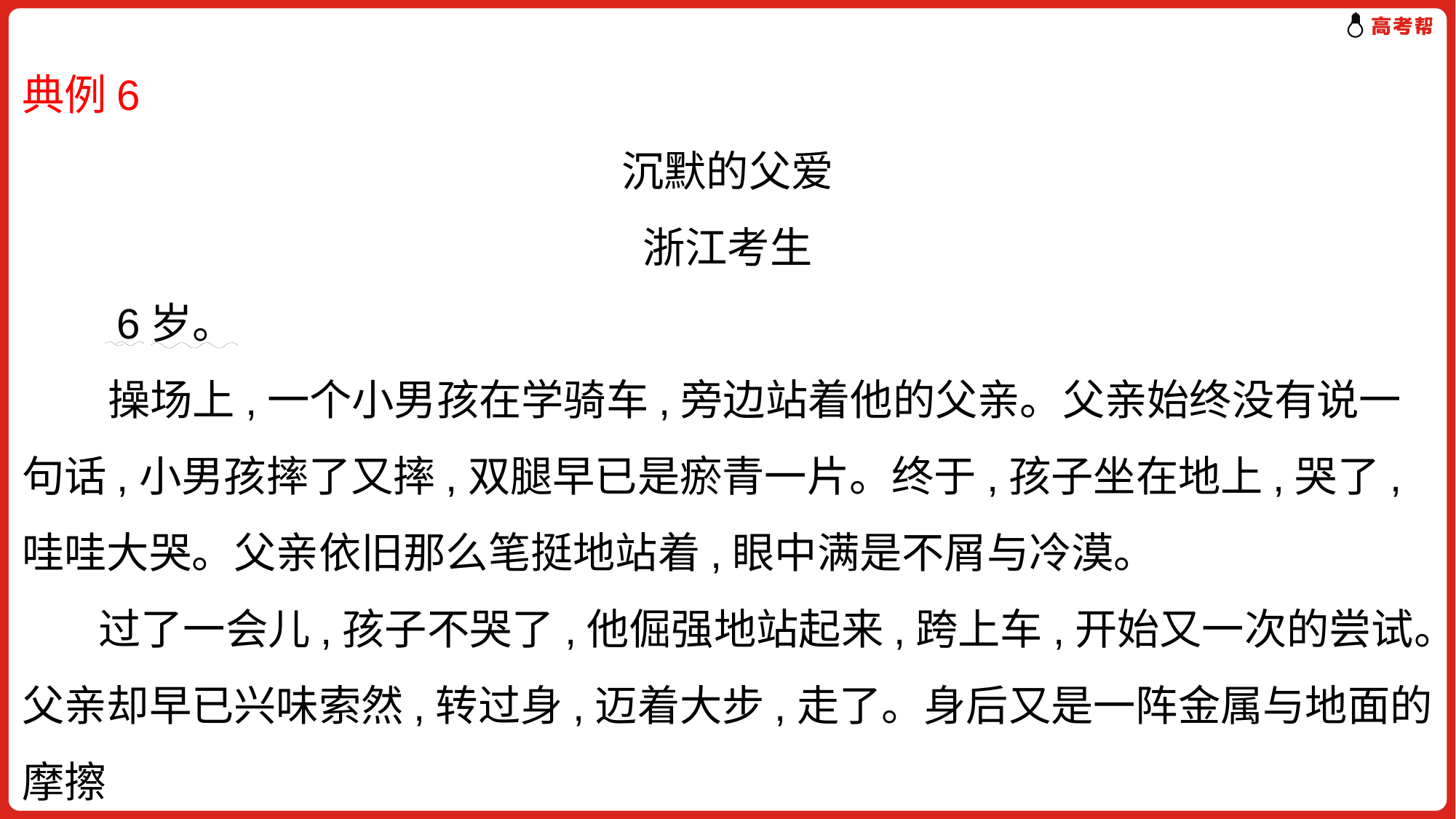

典例6
沉默的父爱
浙江考生
        6岁。
        操场上,一个小男孩在学骑车,旁边站着他的父亲。父亲始终没有说一句话,小男孩摔了又摔,双腿早已是瘀青一片。终于,孩子坐在地上,哭了,哇哇大哭。父亲依旧那么笔挺地站着,眼中满是不屑与冷漠。
       过了一会儿,孩子不哭了,他倔强地站起来,跨上车,开始又一次的尝试。父亲却早已兴味索然,转过身,迈着大步,走了。身后又是一阵金属与地面的摩擦